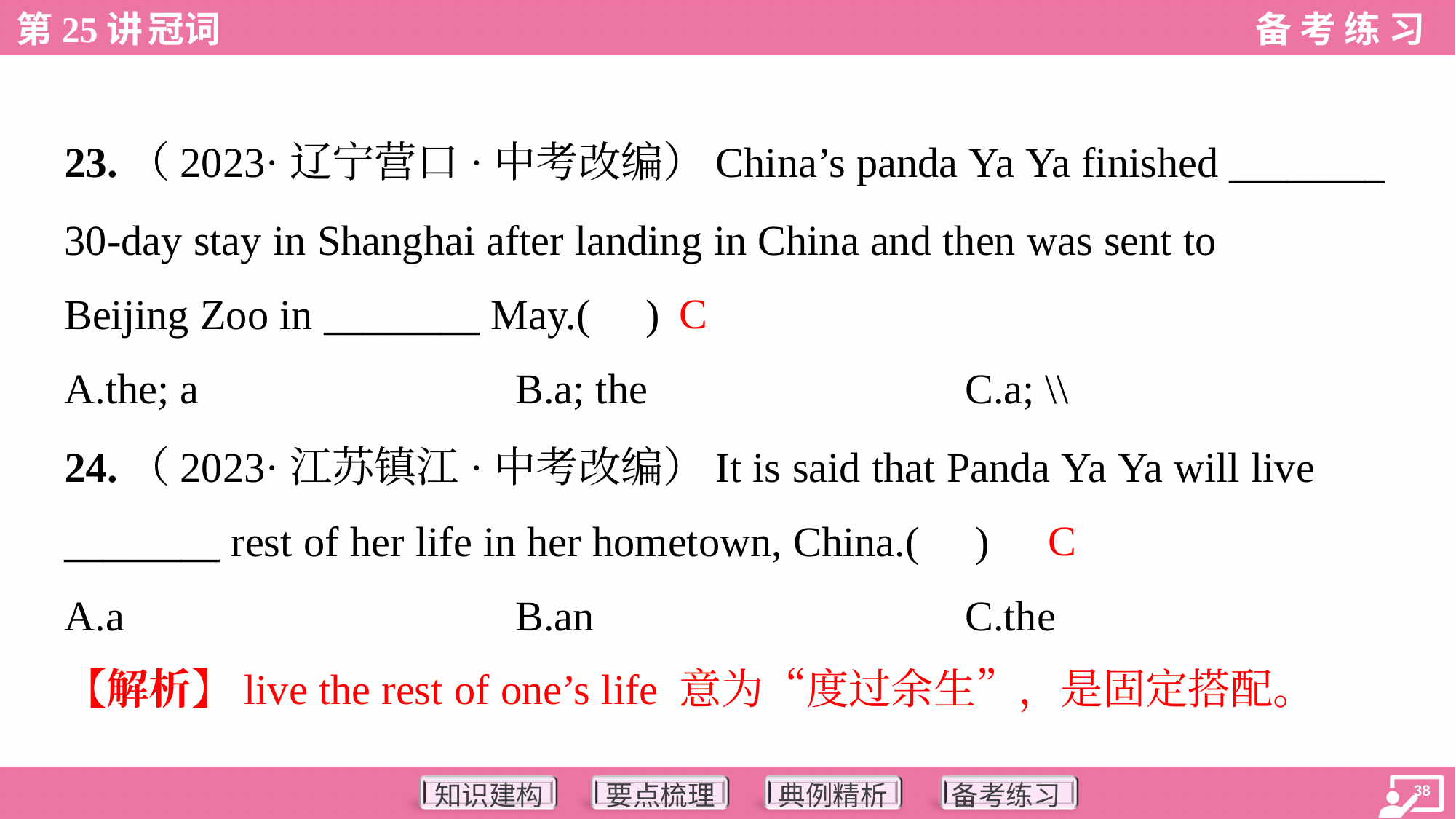

23.（2023·辽宁营口·中考改编）China’s panda Ya Ya finished ________
30-day stay in Shanghai after landing in China and then was sent to
Beijing Zoo in ________ May.(     )
C
A.the; a	B.a; the	C.a; \\
24.（2023·江苏镇江·中考改编）It is said that Panda Ya Ya will live
________ rest of her life in her hometown, China.(     )
C
A.a	B.an	C.the
【解析】live the rest of one’s life 意为“度过余生”，是固定搭配。